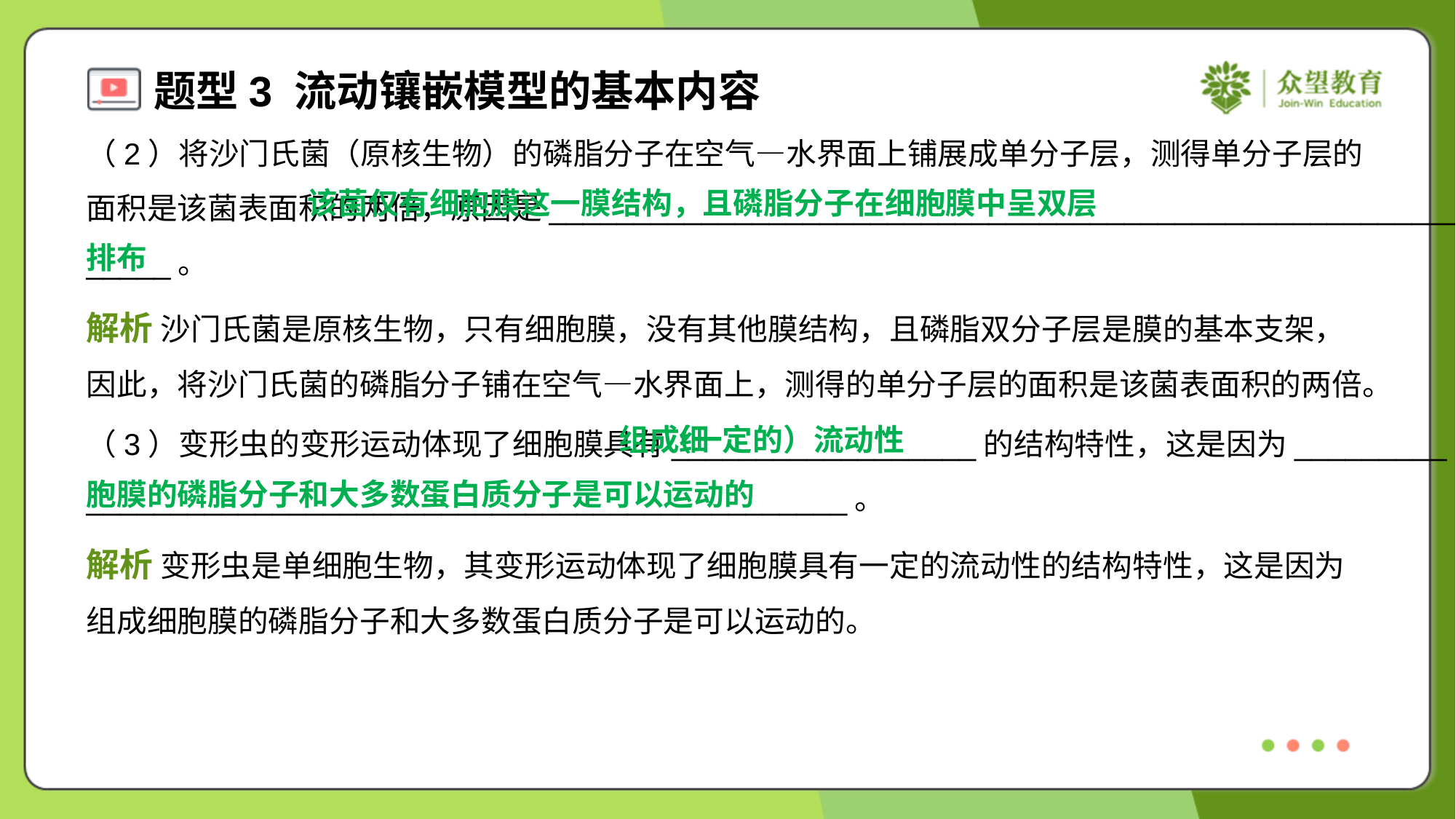

（2）将沙门氏菌（原核生物）的磷脂分子在空气—水界面上铺展成单分子层，测得单分子层的
面积是该菌表面积的两倍，原因是______________________________________________________
_____。
                               该菌仅有细胞膜这一膜结构，且磷脂分子在细胞膜中呈双层
排布
解析 沙门氏菌是原核生物，只有细胞膜，没有其他膜结构，且磷脂双分子层是膜的基本支架，
因此，将沙门氏菌的磷脂分子铺在空气—水界面上，测得的单分子层的面积是该菌表面积的两倍。
                                                                            组成细
胞膜的磷脂分子和大多数蛋白质分子是可以运动的
（一定的）流动性
（3）变形虫的变形运动体现了细胞膜具有__________________的结构特性，这是因为_________
_____________________________________________。
解析 变形虫是单细胞生物，其变形运动体现了细胞膜具有一定的流动性的结构特性，这是因为
组成细胞膜的磷脂分子和大多数蛋白质分子是可以运动的。